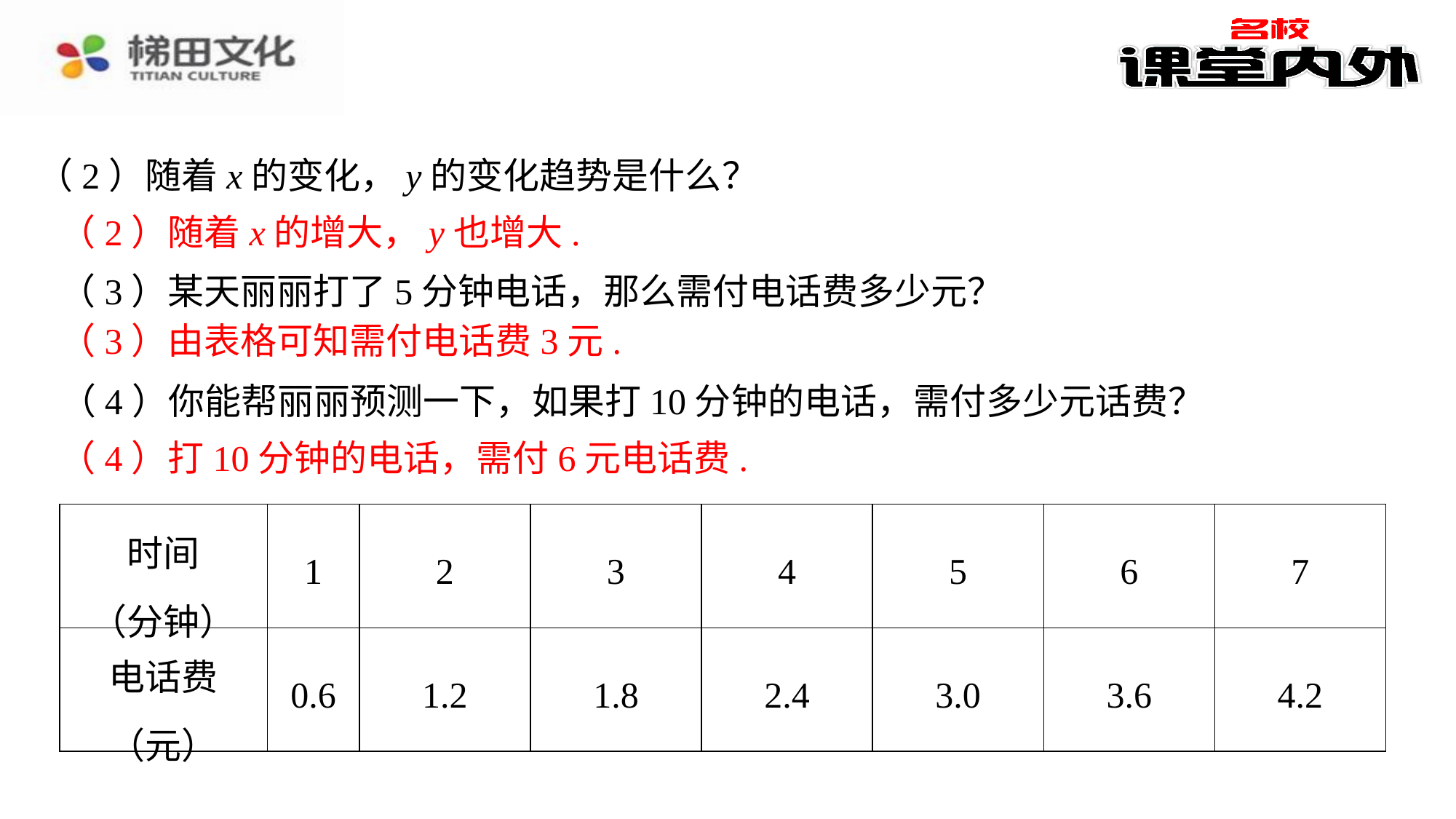

（2）随着x的变化，y的变化趋势是什么？
（2）随着x的增大，y也增大.
（3）某天丽丽打了5分钟电话，那么需付电话费多少元？
（3）由表格可知需付电话费3元.
（4）你能帮丽丽预测一下，如果打10分钟的电话，需付多少元话费？
（4）打10分钟的电话，需付6元电话费.
| 时间 （分钟） | 1 | 2 | 3 | 4 | 5 | 6 | 7 |
| --- | --- | --- | --- | --- | --- | --- | --- |
| 电话费 （元） | 0.6 | 1.2 | 1.8 | 2.4 | 3.0 | 3.6 | 4.2 |